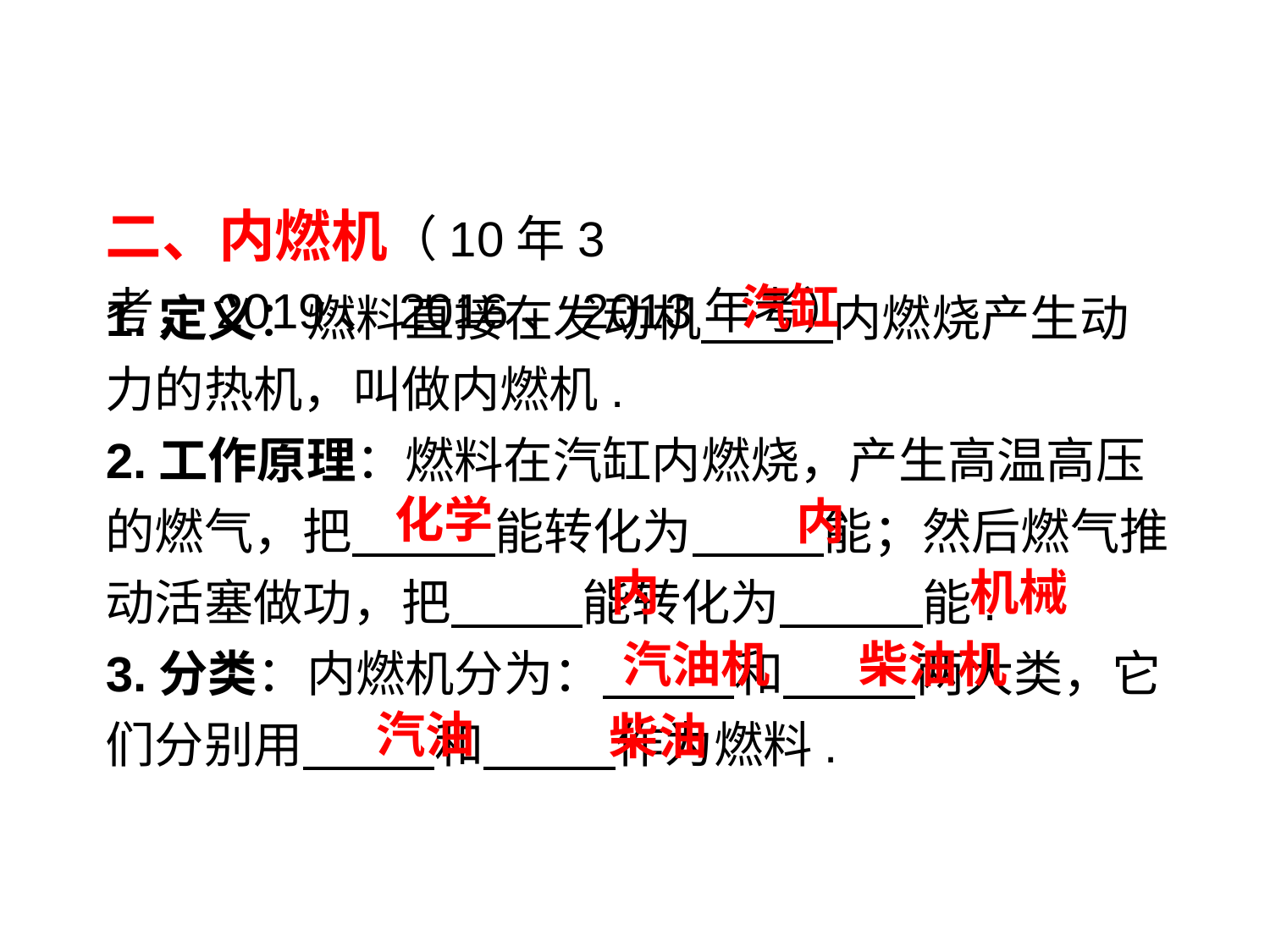

二、内燃机（10年3考，2019、2016、2013年考）
汽缸
1.定义：燃料直接在发动机　　   内燃烧产生动力的热机，叫做内燃机.
2.工作原理：燃料在汽缸内燃烧，产生高温高压的燃气，把　　    能转化为　　   能；然后燃气推动活塞做功，把　　   能转化为　　    能.
3.分类：内燃机分为：　　   和　　   两大类，它们分别用　　   和　　   作为燃料.
化学
内
内
 机械
汽油机
柴油机
汽油
柴油